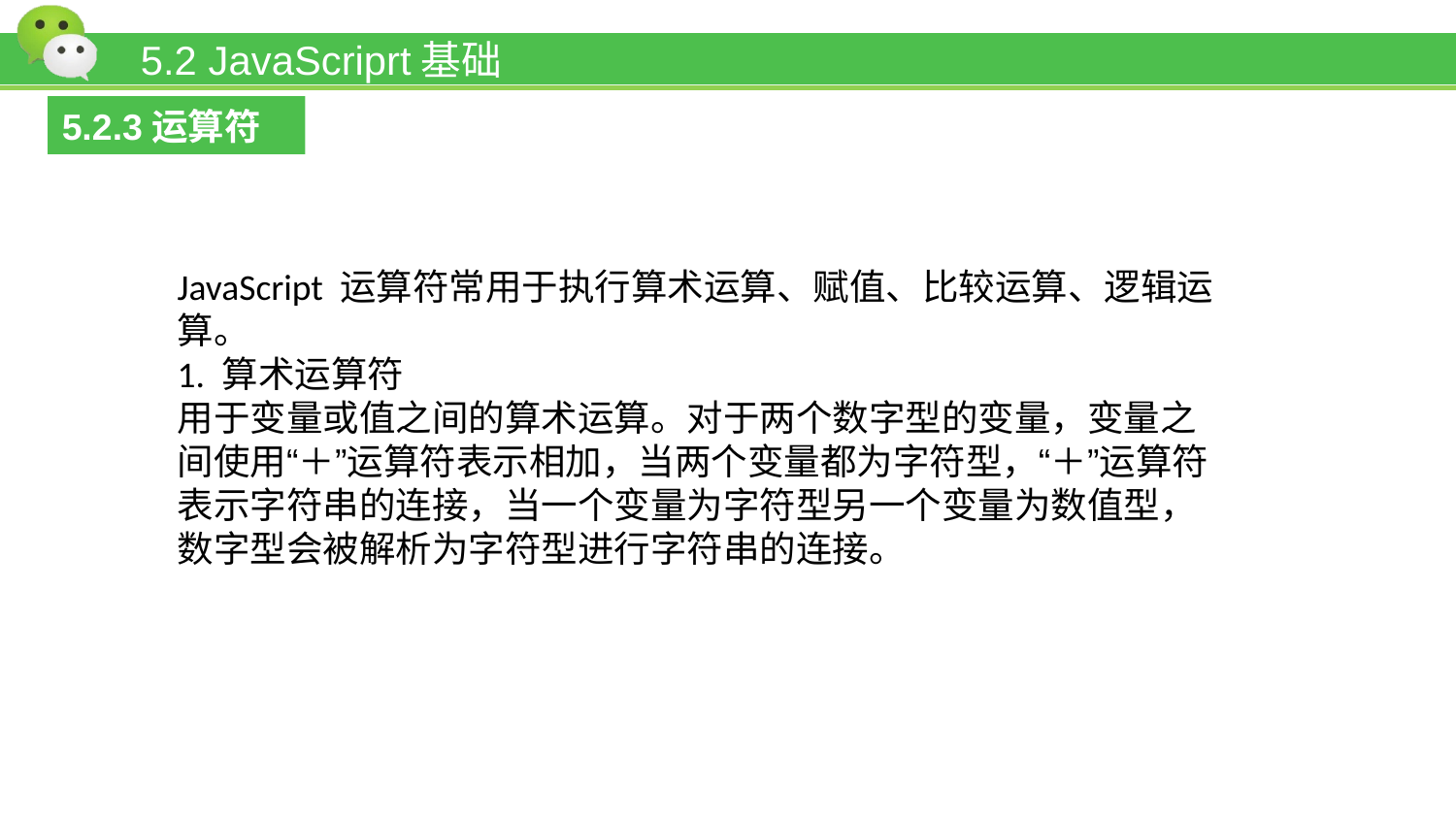

# 5.2 JavaScriprt基础
5.2.3运算符
JavaScript 运算符常用于执行算术运算、赋值、比较运算、逻辑运算。
1. 算术运算符
用于变量或值之间的算术运算。对于两个数字型的变量，变量之间使用“＋”运算符表示相加，当两个变量都为字符型，“＋”运算符表示字符串的连接，当一个变量为字符型另一个变量为数值型，数字型会被解析为字符型进行字符串的连接。